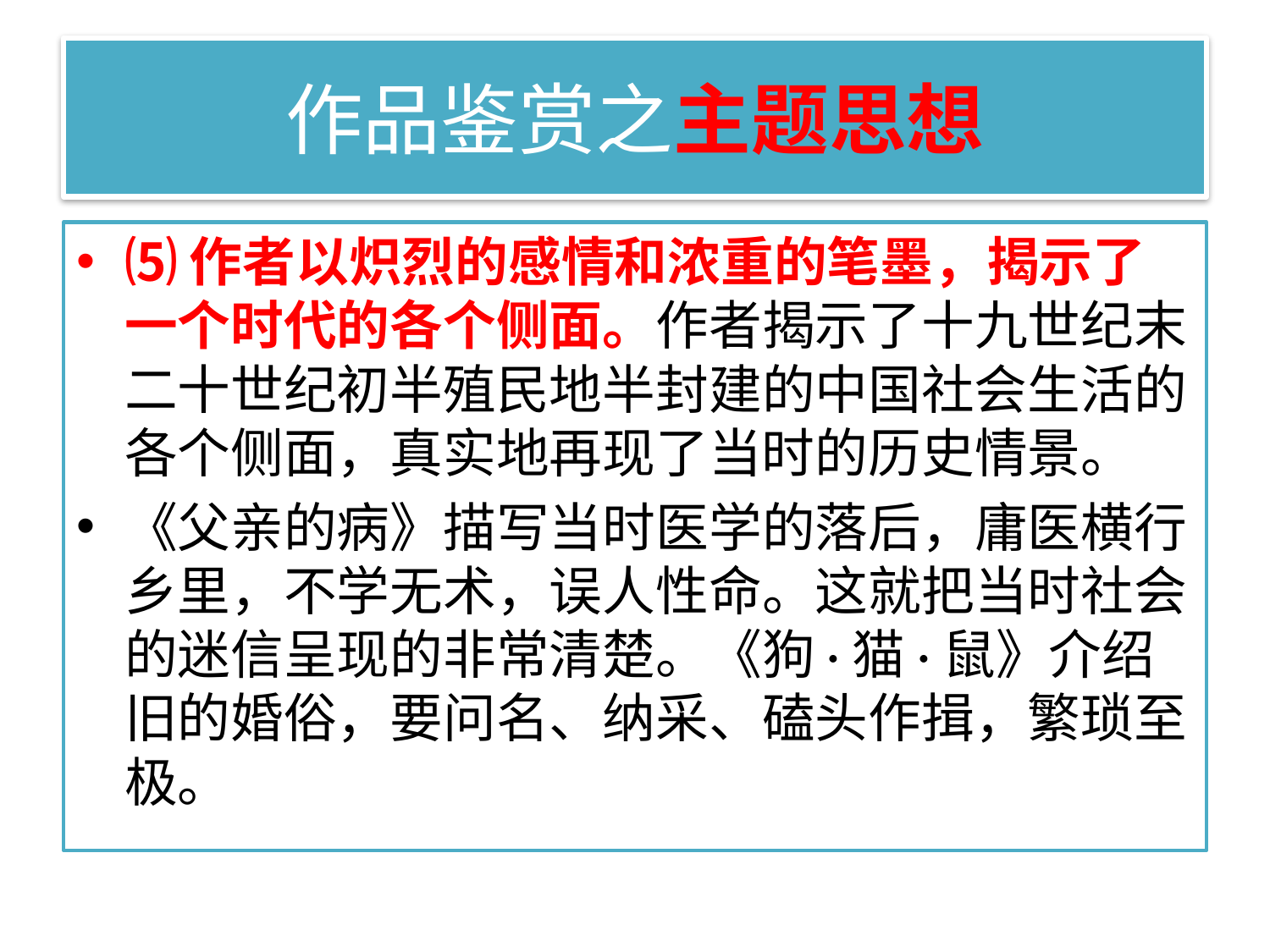

# 作品鉴赏之主题思想
⑸作者以炽烈的感情和浓重的笔墨，揭示了一个时代的各个侧面。作者揭示了十九世纪末二十世纪初半殖民地半封建的中国社会生活的各个侧面，真实地再现了当时的历史情景。
《父亲的病》描写当时医学的落后，庸医横行乡里，不学无术，误人性命。这就把当时社会的迷信呈现的非常清楚。《狗·猫·鼠》介绍旧的婚俗，要问名、纳采、磕头作揖，繁琐至极。